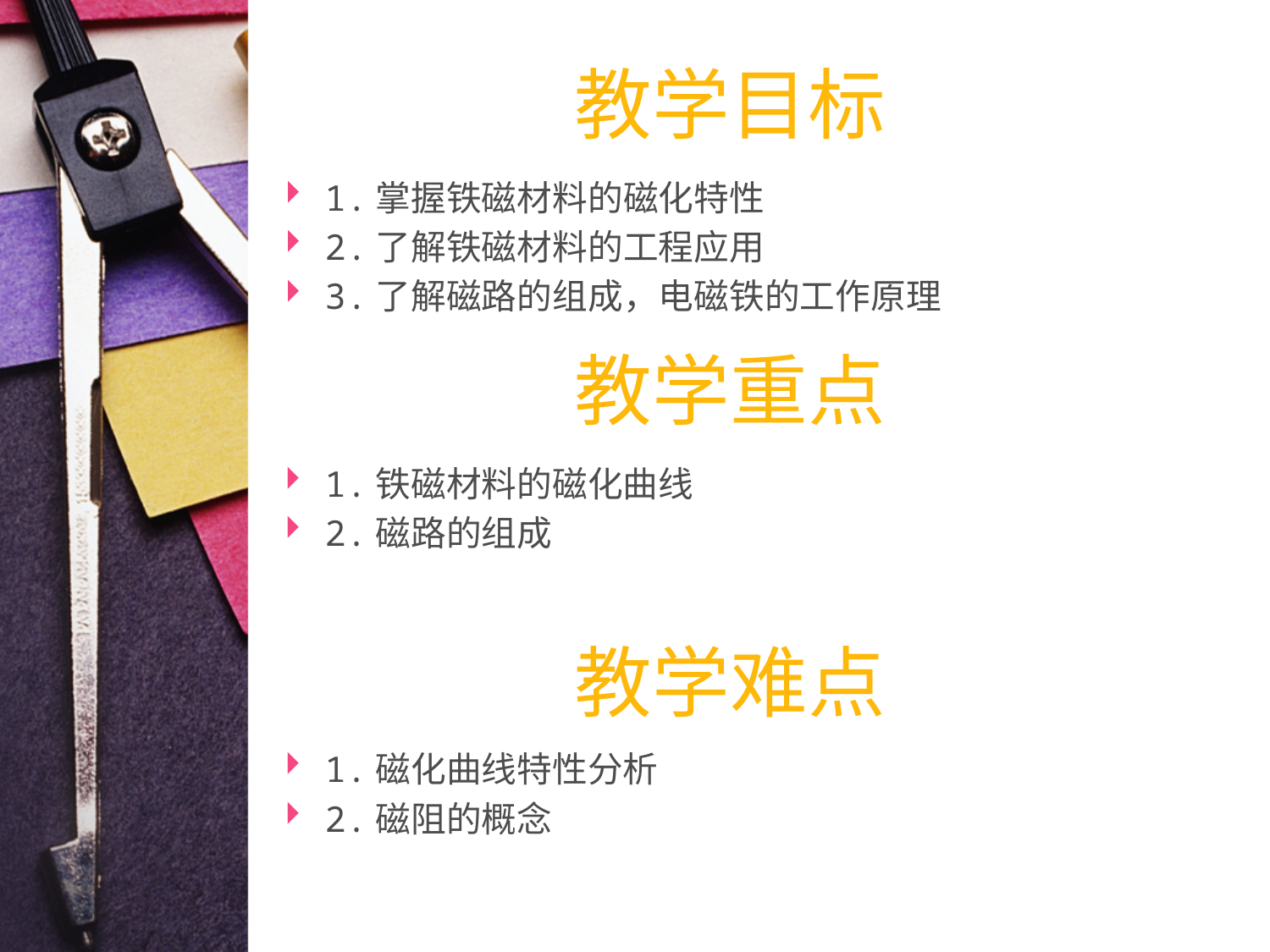

# 教学目标
1.掌握铁磁材料的磁化特性
2.了解铁磁材料的工程应用
3.了解磁路的组成，电磁铁的工作原理
教学重点
1.铁磁材料的磁化曲线
2.磁路的组成
教学难点
1.磁化曲线特性分析
2.磁阻的概念